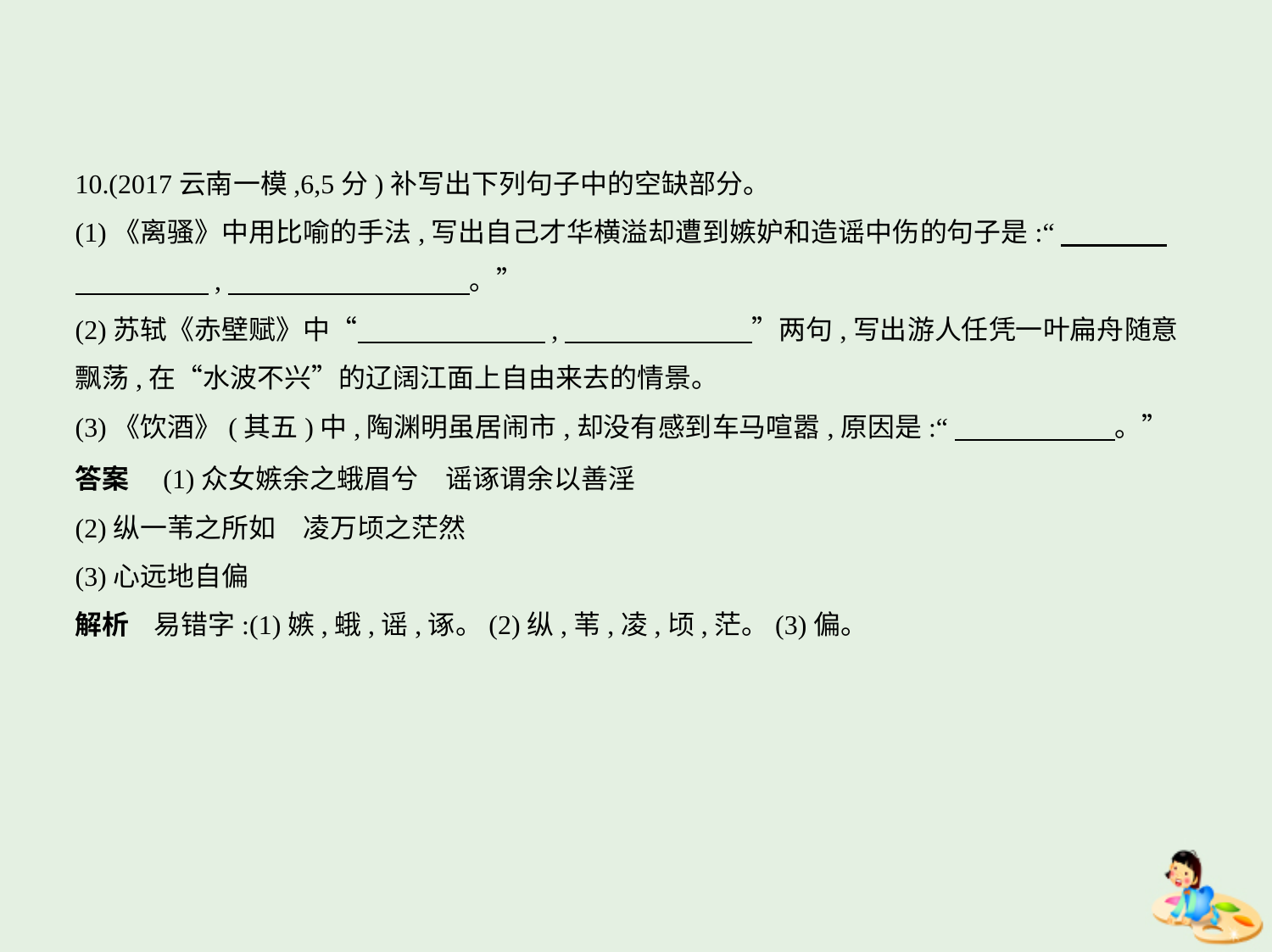

10.(2017云南一模,6,5分)补写出下列句子中的空缺部分。
(1)《离骚》中用比喻的手法,写出自己才华横溢却遭到嫉妒和造谣中伤的句子是:“　　　    
　　　　    ,　　　　　　　　    。”
(2)苏轼《赤壁赋》中“　　　　　　    ,　　　　　　    ”两句,写出游人任凭一叶扁舟随意
飘荡,在“水波不兴”的辽阔江面上自由来去的情景。
(3)《饮酒》(其五)中,陶渊明虽居闹市,却没有感到车马喧嚣,原因是:“　　　　　    。”
答案　(1)众女嫉余之蛾眉兮　谣诼谓余以善淫
(2)纵一苇之所如　凌万顷之茫然
(3)心远地自偏
解析    易错字:(1)嫉,蛾,谣,诼。(2)纵,苇,凌,顷,茫。(3)偏。